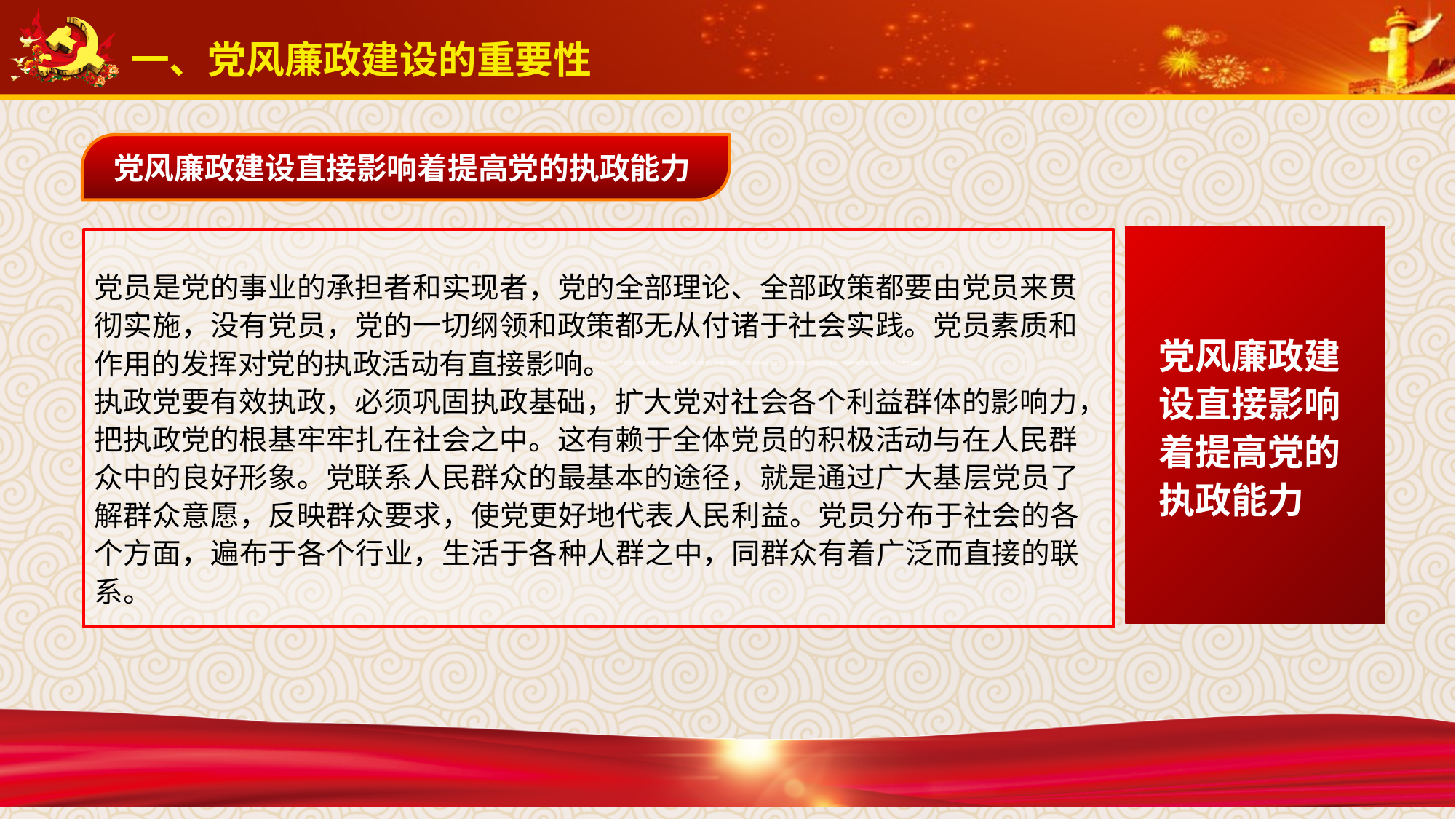

一、党风廉政建设的重要性

党风廉政建设直接影响着提高党的执政能力

党风廉政建设直接影响着提高党的执政能力

党员是党的事业的承担者和实现者，党的全部理论、全部政策都要由党员来贯彻实施，没有党员，党的一切纲领和政策都无从付诸于社会实践。党员素质和作用的发挥对党的执政活动有直接影响。
执政党要有效执政，必须巩固执政基础，扩大党对社会各个利益群体的影响力，把执政党的根基牢牢扎在社会之中。这有赖于全体党员的积极活动与在人民群众中的良好形象。党联系人民群众的最基本的途径，就是通过广大基层党员了解群众意愿，反映群众要求，使党更好地代表人民利益。党员分布于社会的各个方面，遍布于各个行业，生活于各种人群之中，同群众有着广泛而直接的联系。